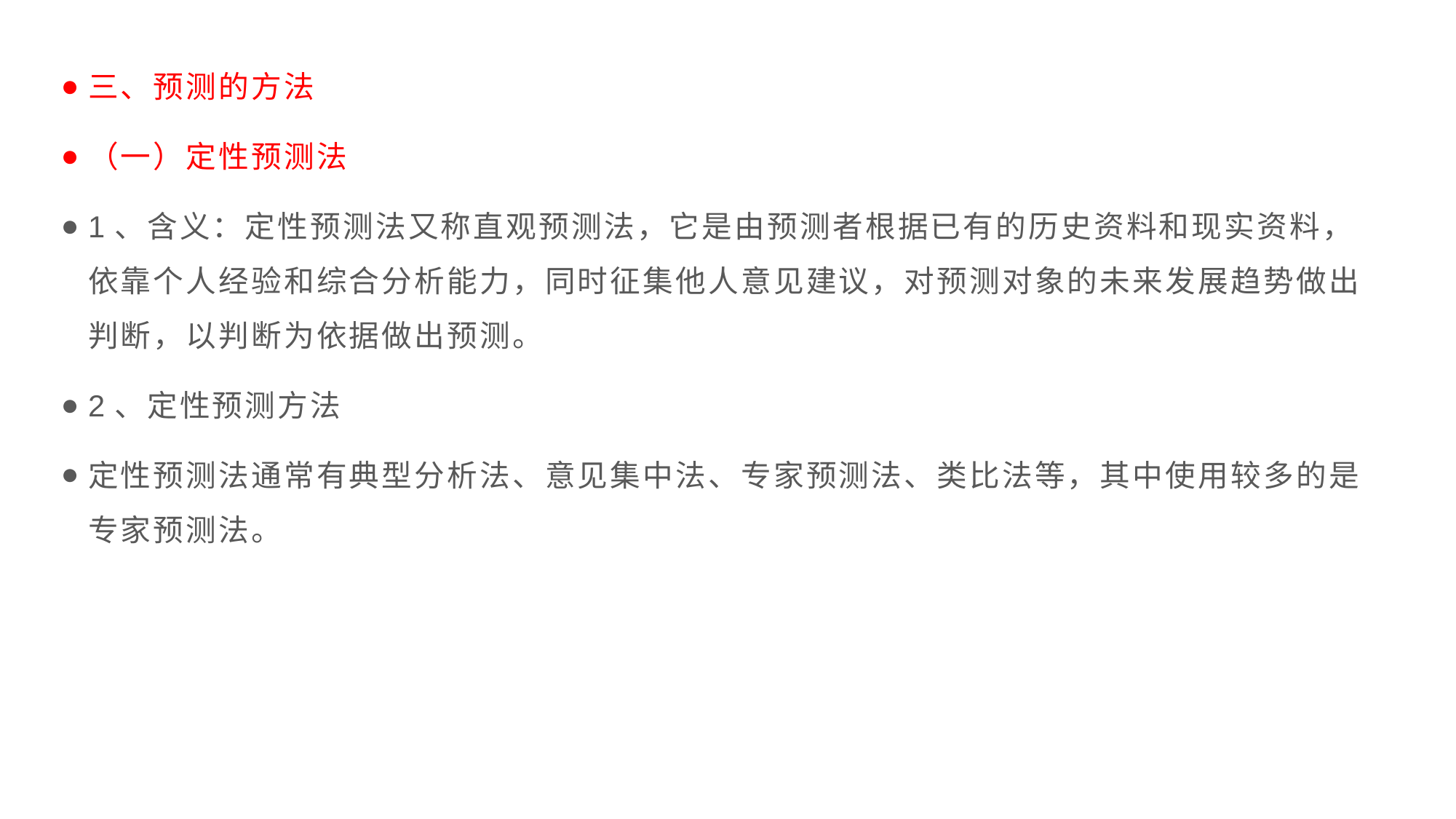

三、预测的方法
（一）定性预测法
1、含义：定性预测法又称直观预测法，它是由预测者根据已有的历史资料和现实资料，依靠个人经验和综合分析能力，同时征集他人意见建议，对预测对象的未来发展趋势做出判断，以判断为依据做出预测。
2、定性预测方法
定性预测法通常有典型分析法、意见集中法、专家预测法、类比法等，其中使用较多的是专家预测法。

6